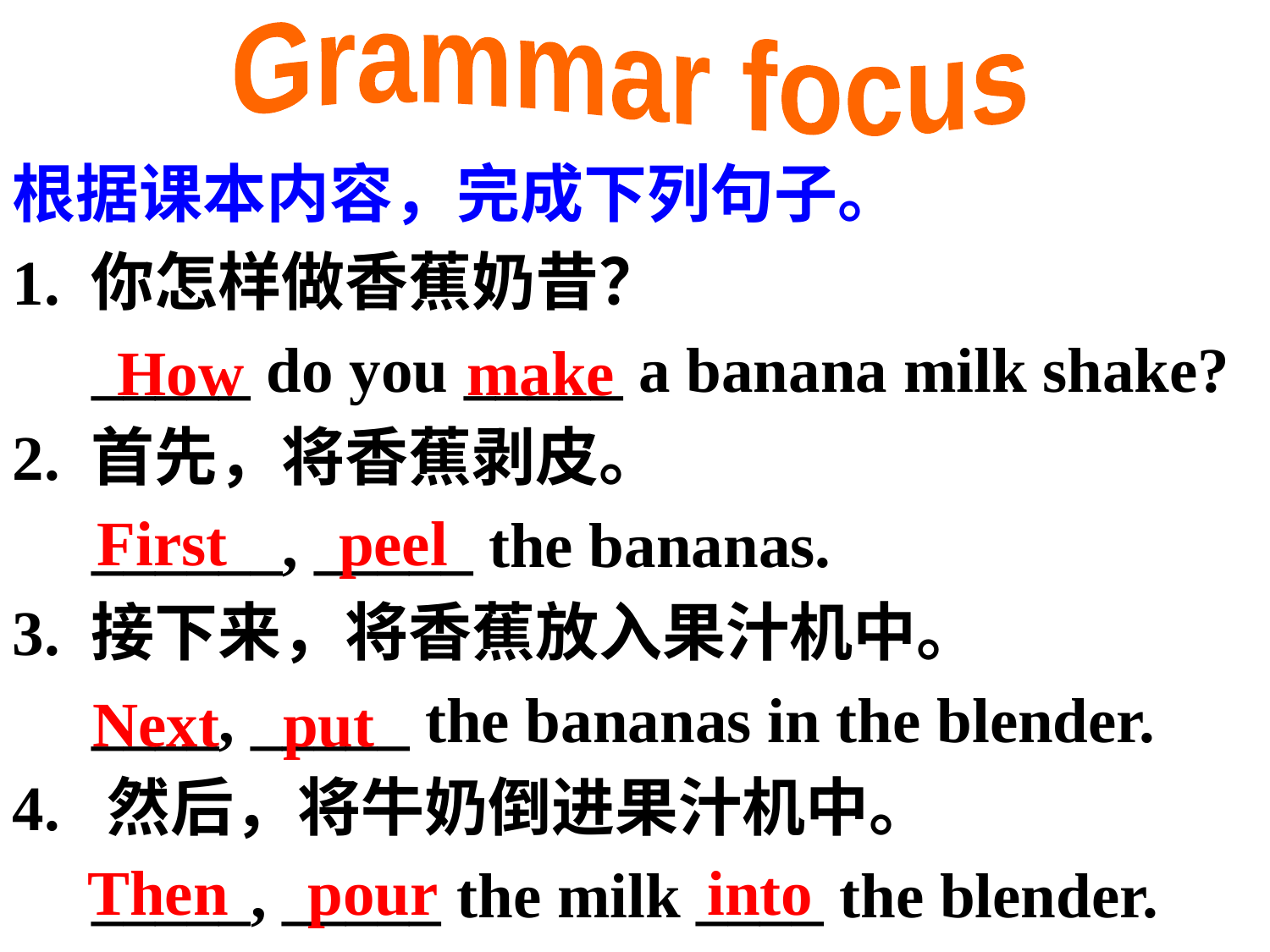

Grammar focus
根据课本内容，完成下列句子。
1. 你怎样做香蕉奶昔？
     _____ do you _____ a banana milk shake?
2. 首先，将香蕉剥皮。
     ______, _____ the bananas.
3. 接下来，将香蕉放入果汁机中。
     ____, _____ the bananas in the blender.
4.  然后，将牛奶倒进果汁机中。
     _____, _____ the milk ____ the blender.
How              make
First       peel
Next    put
Then     pour                 into